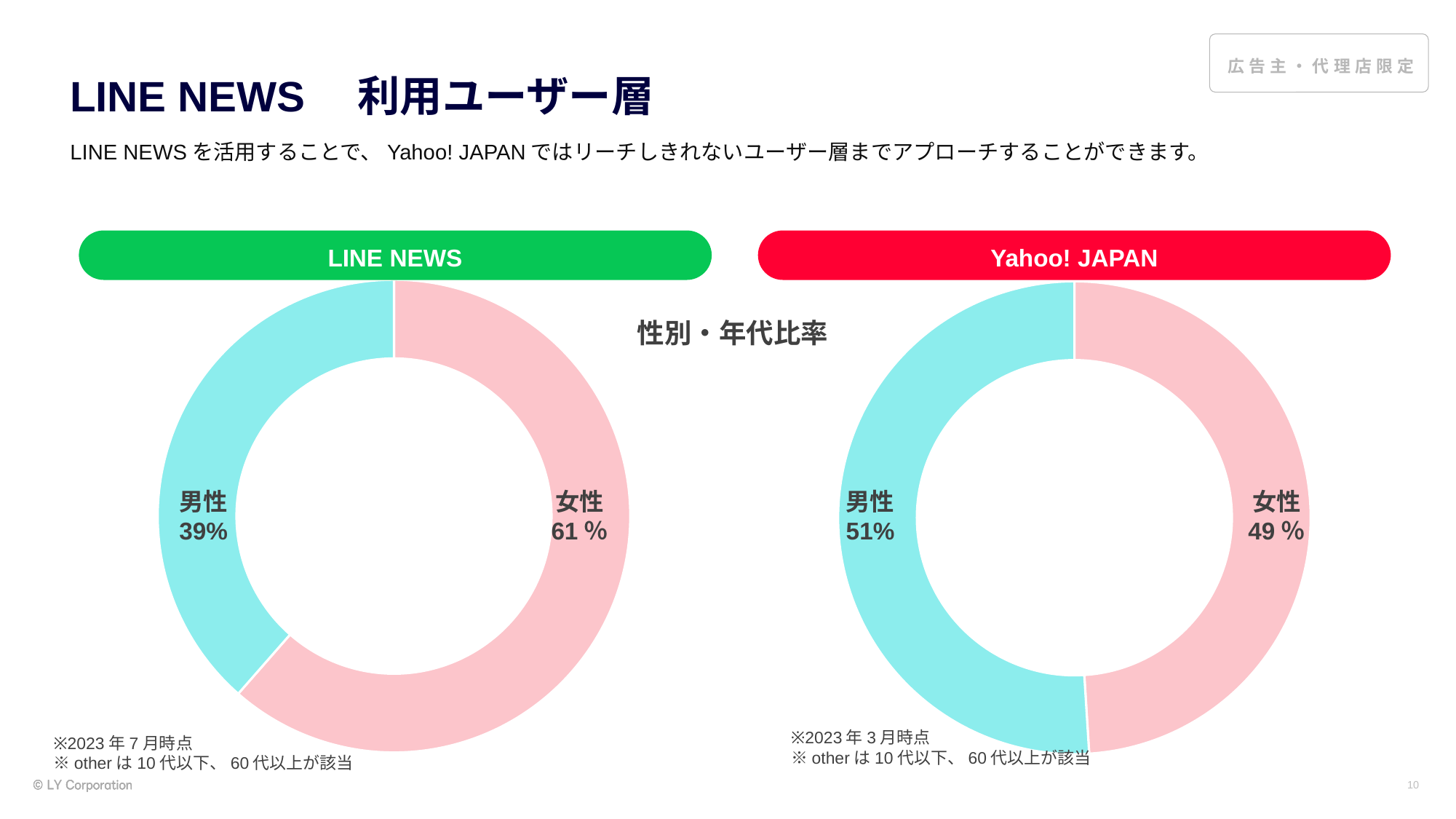

LINE NEWS　利用ユーザー層
LINE NEWSを活用することで、Yahoo! JAPANではリーチしきれないユーザー層までアプローチすることができます。
LINE NEWS
Yahoo! JAPAN

### Chart

| Category | uu | ttl |
|---|---|---|
| 女性 | None | 23597160.0 |
| 20s | 4045044.0 | None |
| 30s | 4261384.0 | None |
| 40s | 4915264.0 | None |
| 50s | 4351214.0 | None |
| Other | 6024254.0 | None |
| 男性 | None | 14796113.0 |
| 20s | 2904018.0 | None |
| 30s | 2739318.0 | None |
| 40s | 2716262.0 | None |
| 50s | 2346745.0 | None |

### Chart

| Category | uu | ttl |
|---|---|---|
| 女性 | None | 49.0 |
| 20s | 0.0637 | None |
| 30s | 0.0735 | None |
| 40s | 0.098 | None |
| 50s | 0.098 | None |
| Other | 0.1568 | None |
| 男性 | None | 51.0 |
| 20s | 0.063 | None |
| 30s | 0.0816 | None |
| 40s | 0.102 | None |
| 50s | 0.102 | None |
性別・年代比率
男性
39%
女性
61％
男性
51%
女性
49％
※2023年3月時点
※otherは10代以下、60代以上が該当
※2023年7月時点
※otherは10代以下、60代以上が該当